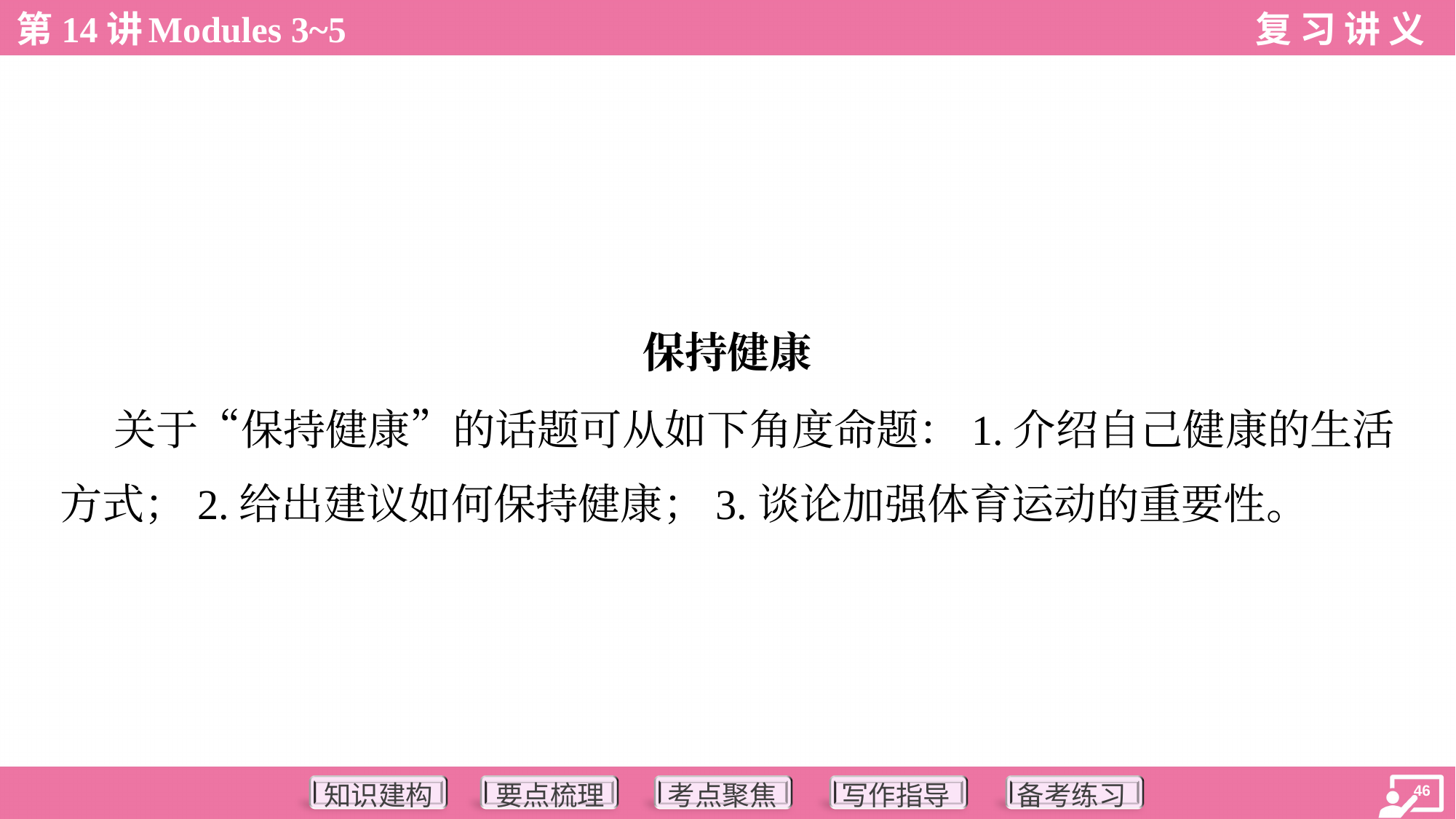

保持健康
    关于“保持健康”的话题可从如下角度命题：1.介绍自己健康的生活
方式；2.给出建议如何保持健康；3.谈论加强体育运动的重要性。